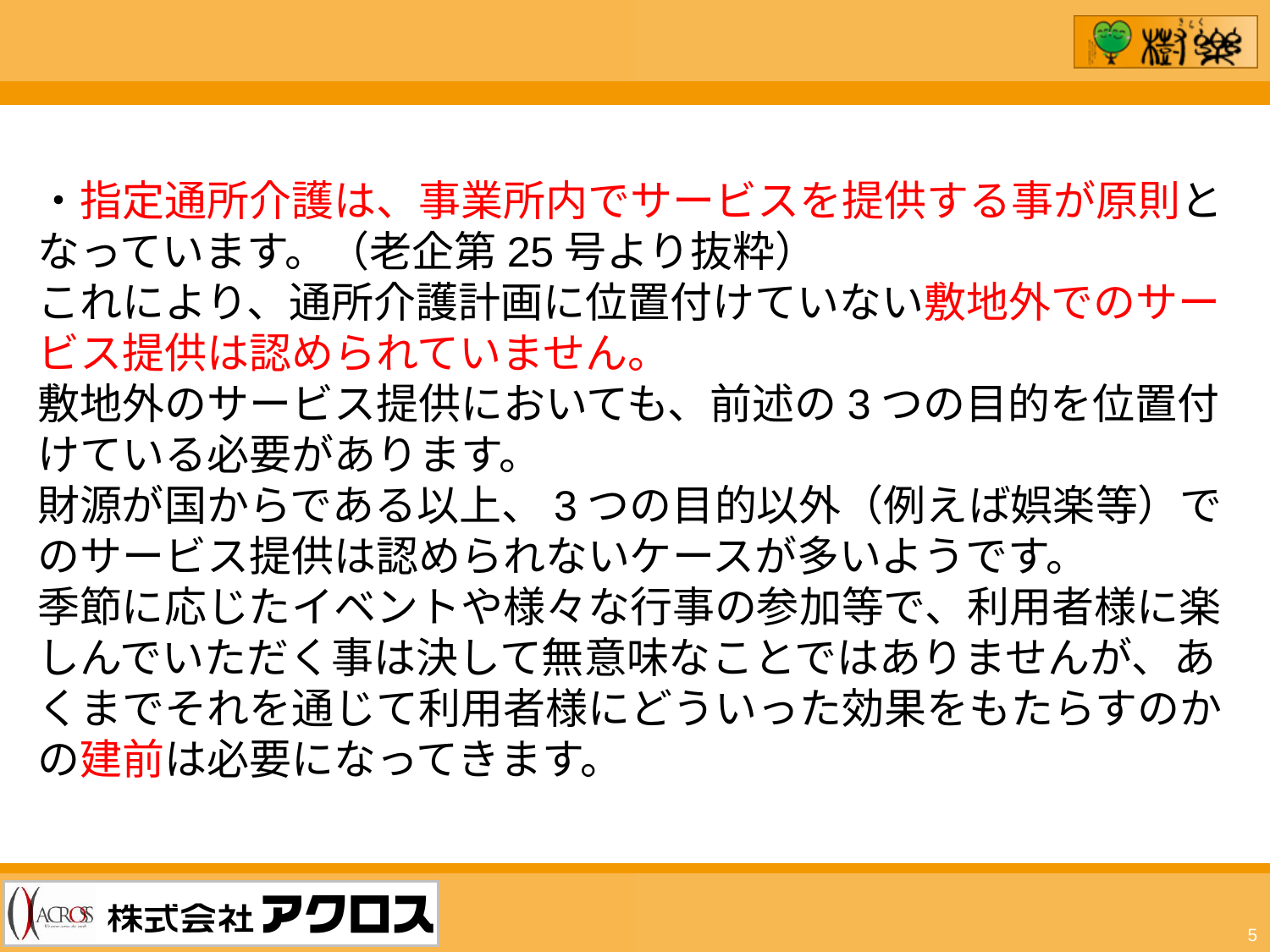

・指定通所介護は、事業所内でサービスを提供する事が原則となっています。（老企第25号より抜粋）
これにより、通所介護計画に位置付けていない敷地外でのサービス提供は認められていません。
敷地外のサービス提供においても、前述の3つの目的を位置付けている必要があります。
財源が国からである以上、3つの目的以外（例えば娯楽等）でのサービス提供は認められないケースが多いようです。
季節に応じたイベントや様々な行事の参加等で、利用者様に楽しんでいただく事は決して無意味なことではありませんが、あくまでそれを通じて利用者様にどういった効果をもたらすのかの建前は必要になってきます。
5